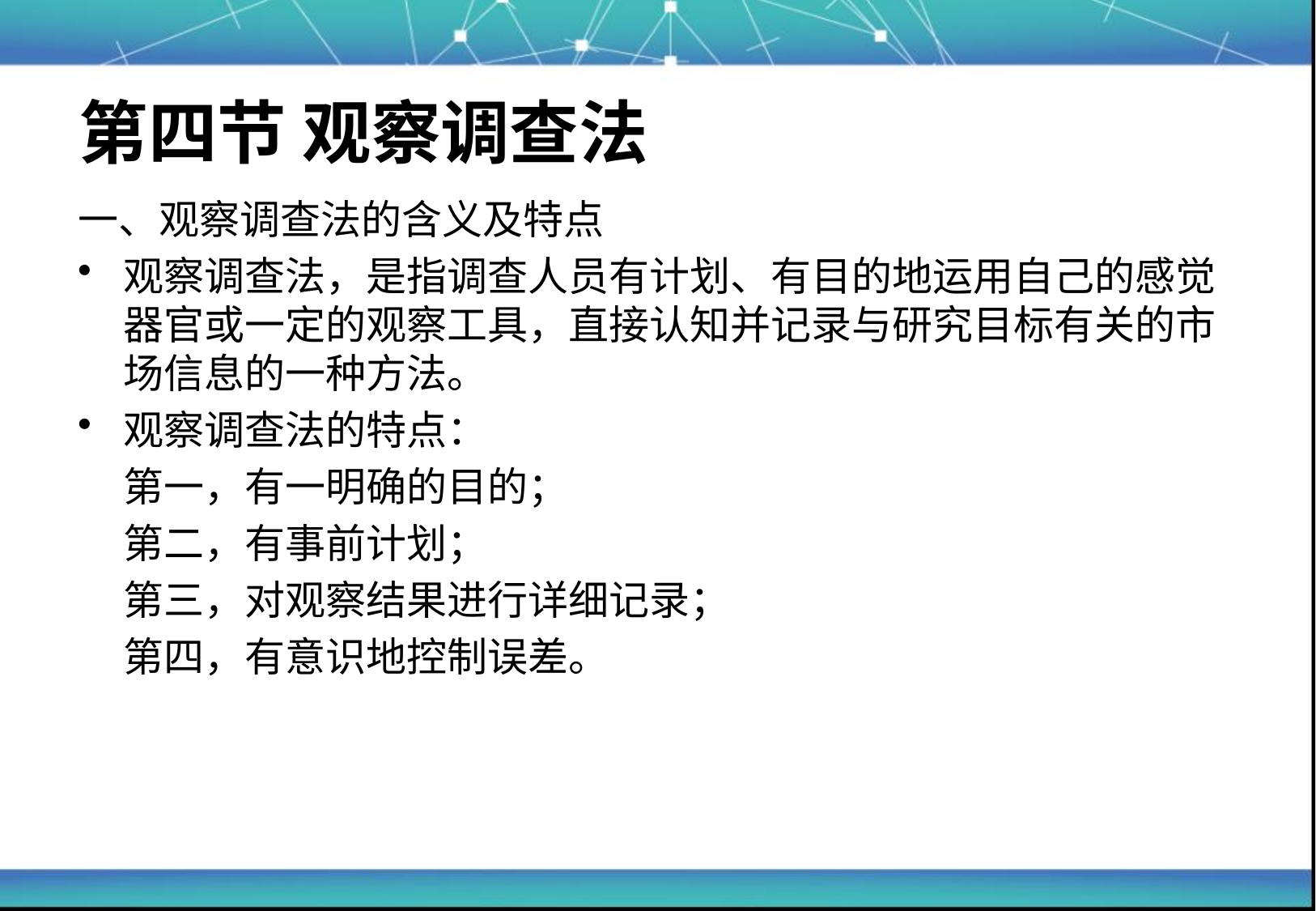

# 第四节 观察调查法
一、观察调查法的含义及特点
观察调查法，是指调查人员有计划、有目的地运用自己的感觉器官或一定的观察工具，直接认知并记录与研究目标有关的市场信息的一种方法。
观察调查法的特点：
	第一，有一明确的目的；
	第二，有事前计划；
	第三，对观察结果进行详细记录；
	第四，有意识地控制误差。